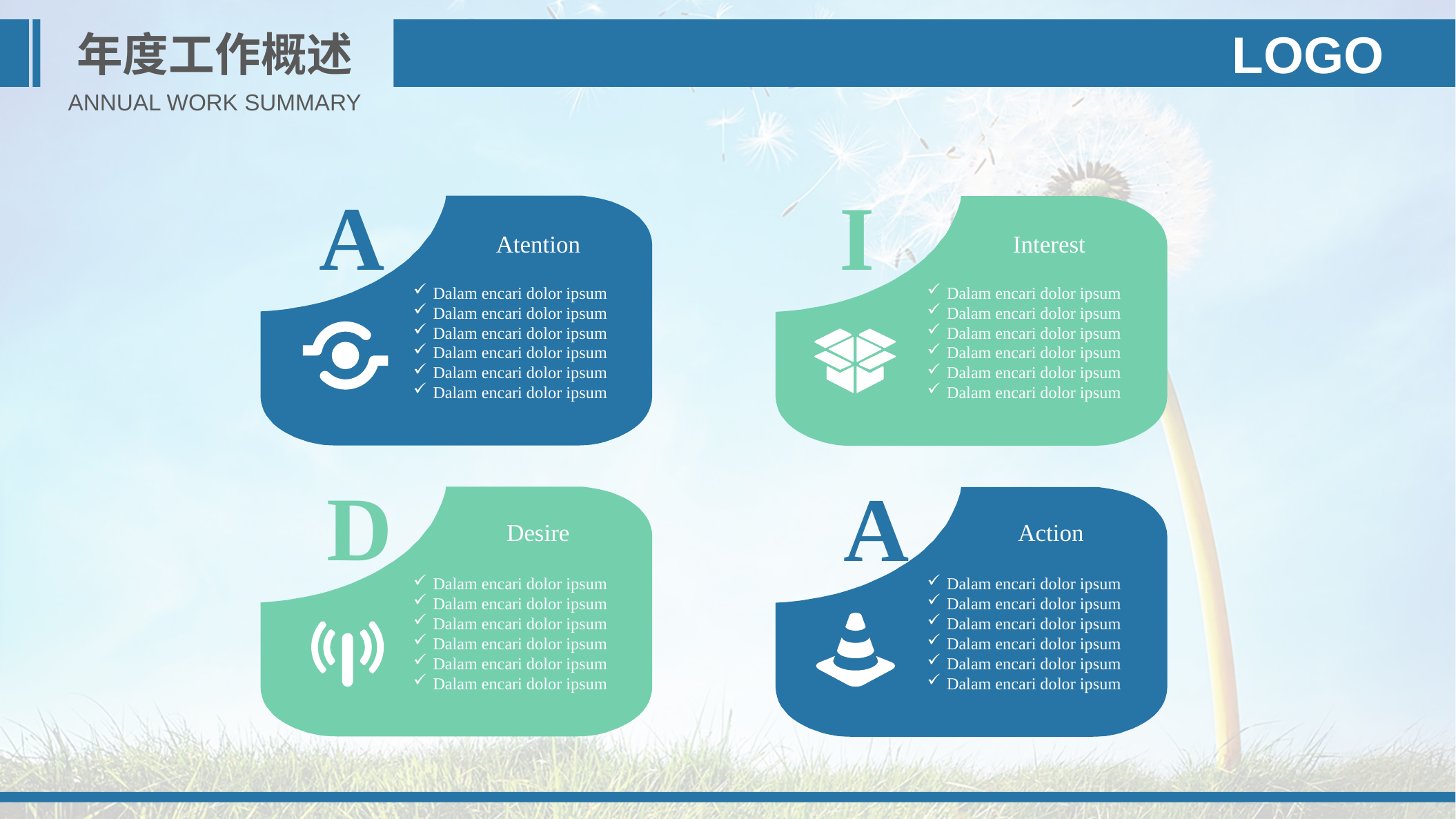

年度工作概述
LOGO
ANNUAL WORK SUMMARY
A

I

Atention
Interest
Dalam encari dolor ipsum
Dalam encari dolor ipsum
Dalam encari dolor ipsum
Dalam encari dolor ipsum
Dalam encari dolor ipsum
Dalam encari dolor ipsum
Dalam encari dolor ipsum
Dalam encari dolor ipsum
Dalam encari dolor ipsum
Dalam encari dolor ipsum
Dalam encari dolor ipsum
Dalam encari dolor ipsum

D

A

Desire
Action
Dalam encari dolor ipsum
Dalam encari dolor ipsum
Dalam encari dolor ipsum
Dalam encari dolor ipsum
Dalam encari dolor ipsum
Dalam encari dolor ipsum
Dalam encari dolor ipsum
Dalam encari dolor ipsum
Dalam encari dolor ipsum
Dalam encari dolor ipsum
Dalam encari dolor ipsum
Dalam encari dolor ipsum